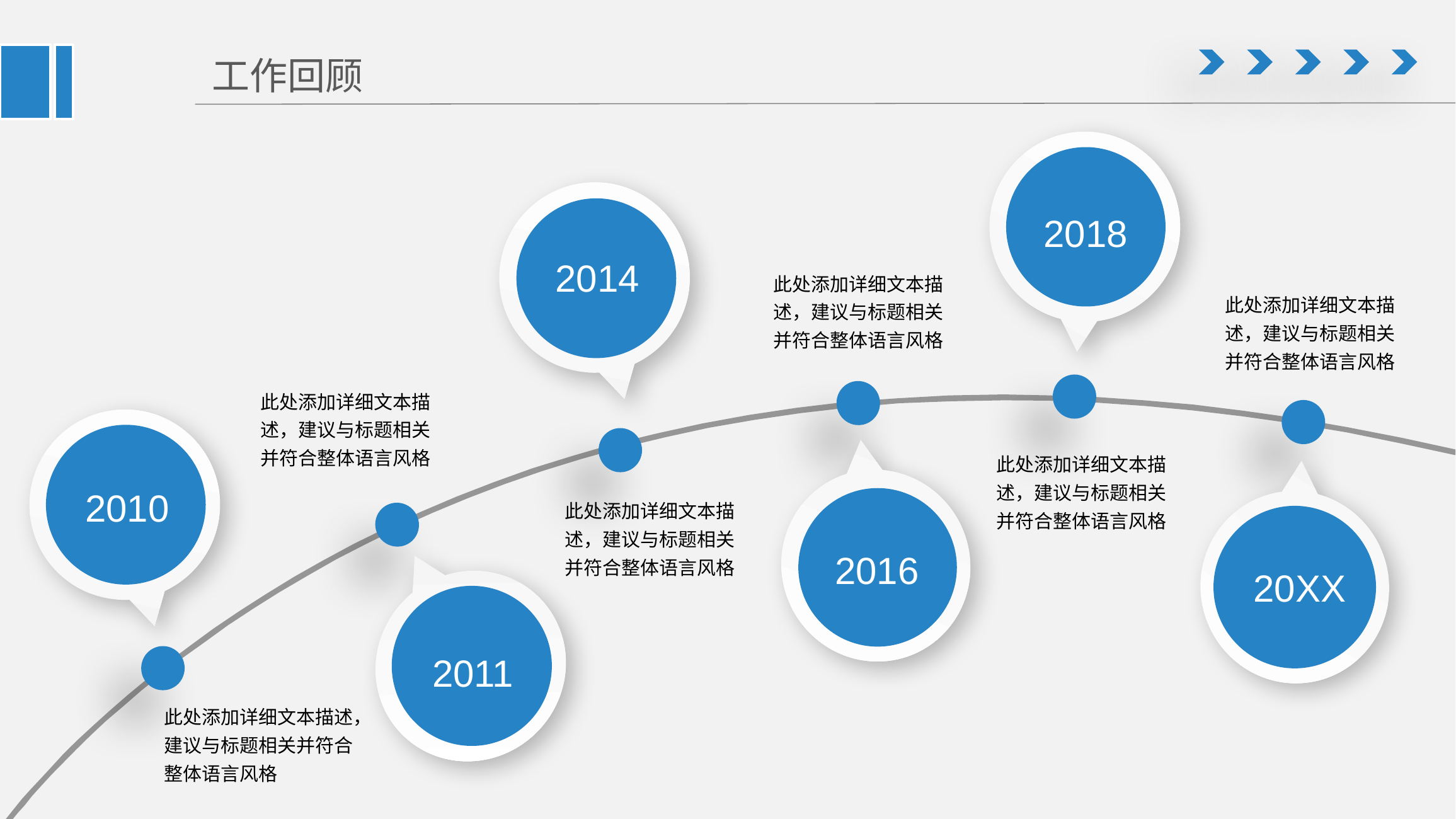

# 工作回顾

2018

2014
此处添加详细文本描述，建议与标题相关并符合整体语言风格
此处添加详细文本描述，建议与标题相关并符合整体语言风格

此处添加详细文本描述，建议与标题相关并符合整体语言风格

2010

此处添加详细文本描述，建议与标题相关并符合整体语言风格

2016

20XX
此处添加详细文本描述，建议与标题相关并符合整体语言风格

2011

此处添加详细文本描述，建议与标题相关并符合整体语言风格
延迟符